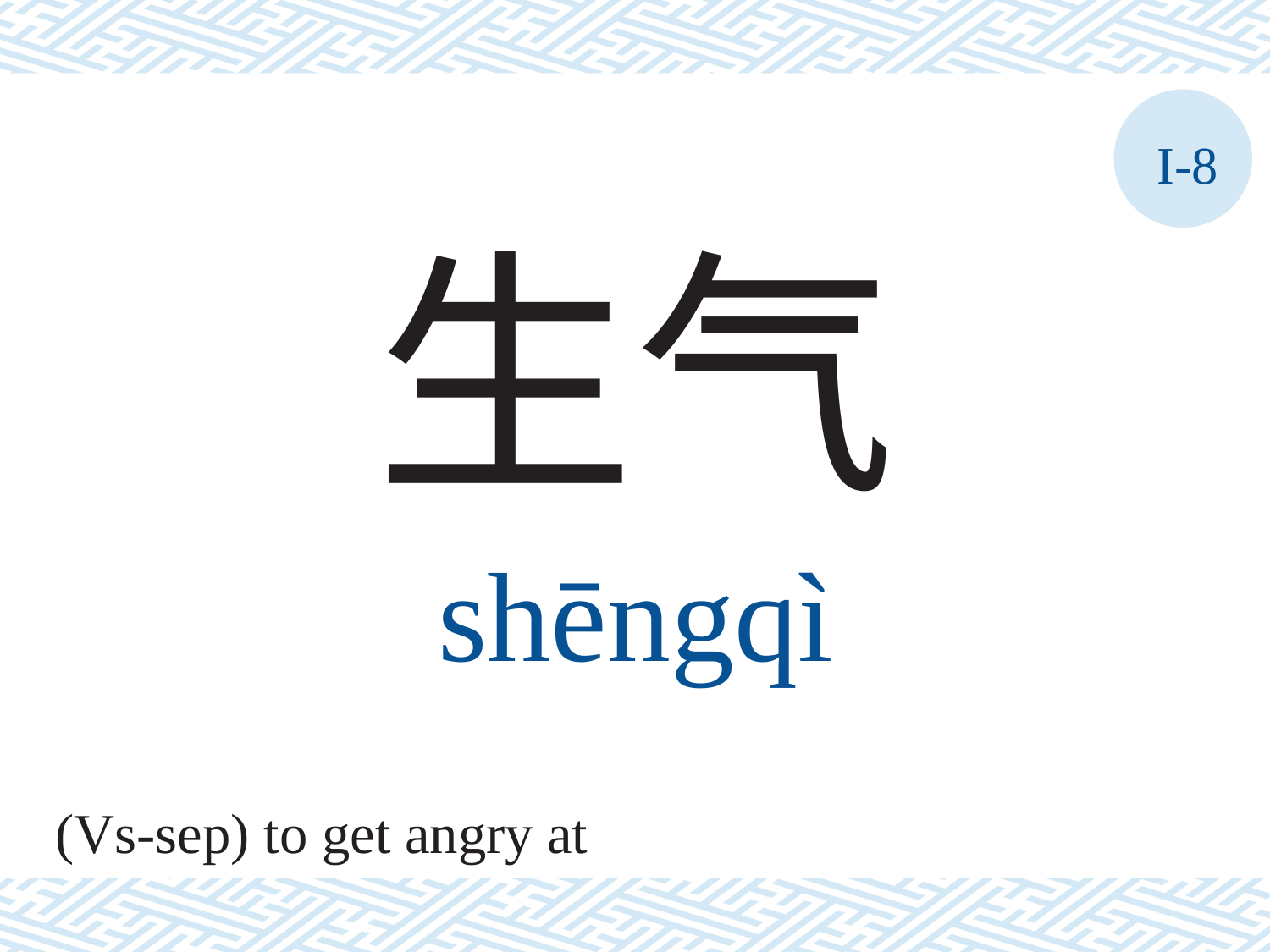

I-8
生气
shēngqì
(Vs-sep) to get angry at